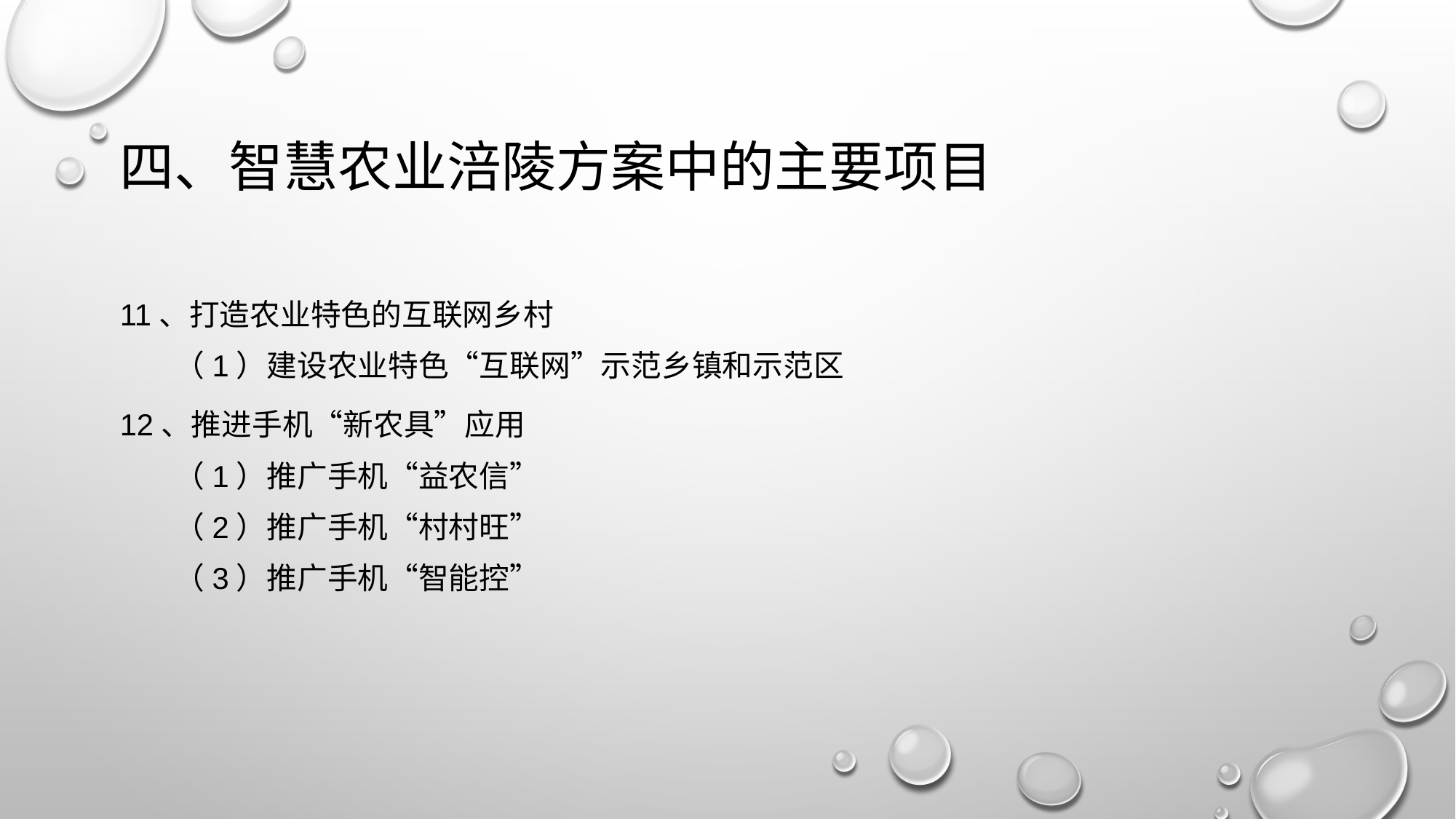

# 四、智慧农业涪陵方案中的主要项目
11、打造农业特色的互联网乡村
（1）建设农业特色“互联网”示范乡镇和示范区
12、推进手机“新农具”应用
（1）推广手机“益农信”
（2）推广手机“村村旺”
（3）推广手机“智能控”